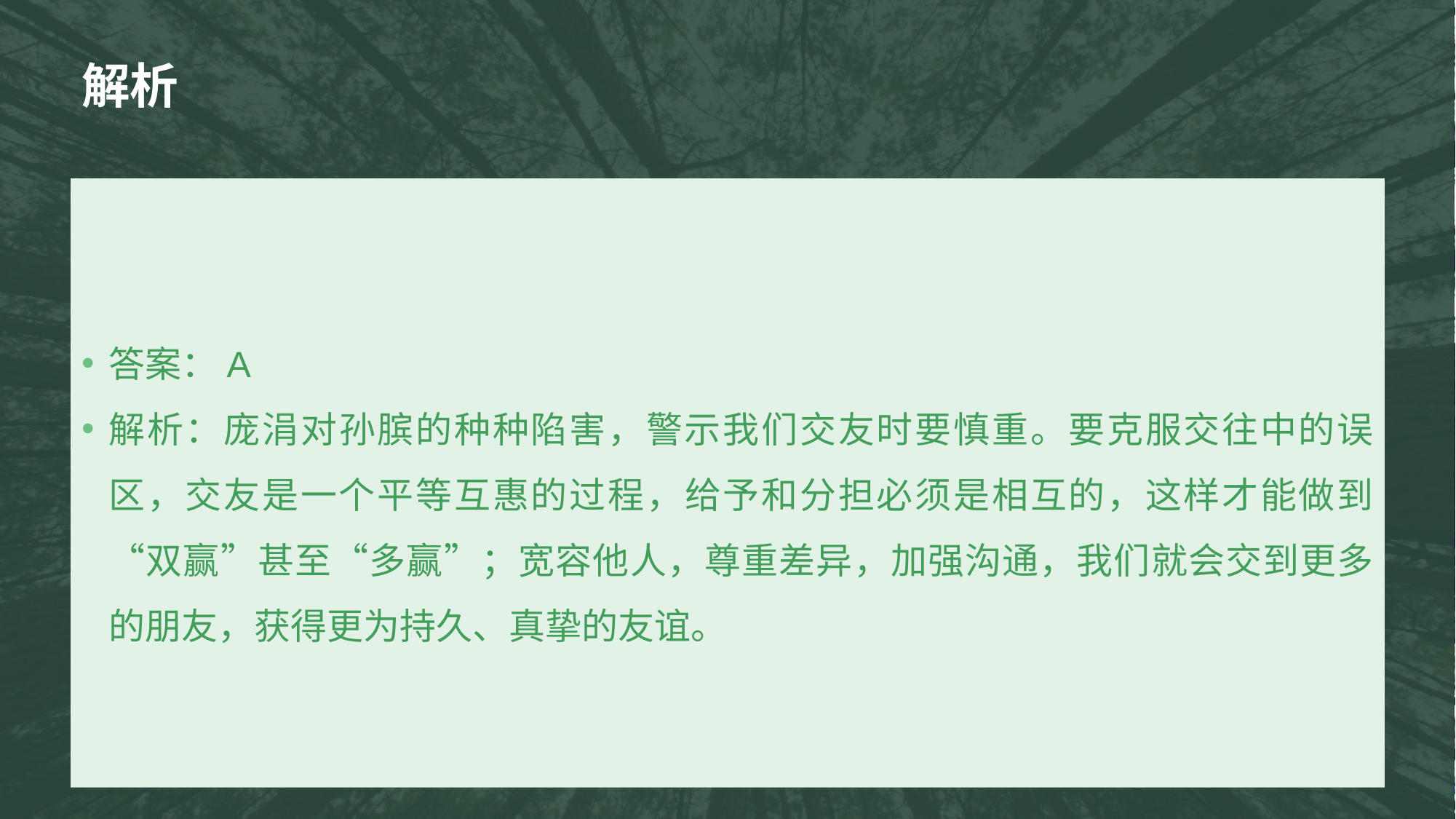

# 解析
答案：A
解析：庞涓对孙膑的种种陷害，警示我们交友时要慎重。要克服交往中的误区，交友是一个平等互惠的过程，给予和分担必须是相互的，这样才能做到“双赢”甚至“多赢”；宽容他人，尊重差异，加强沟通，我们就会交到更多的朋友，获得更为持久、真挚的友谊。